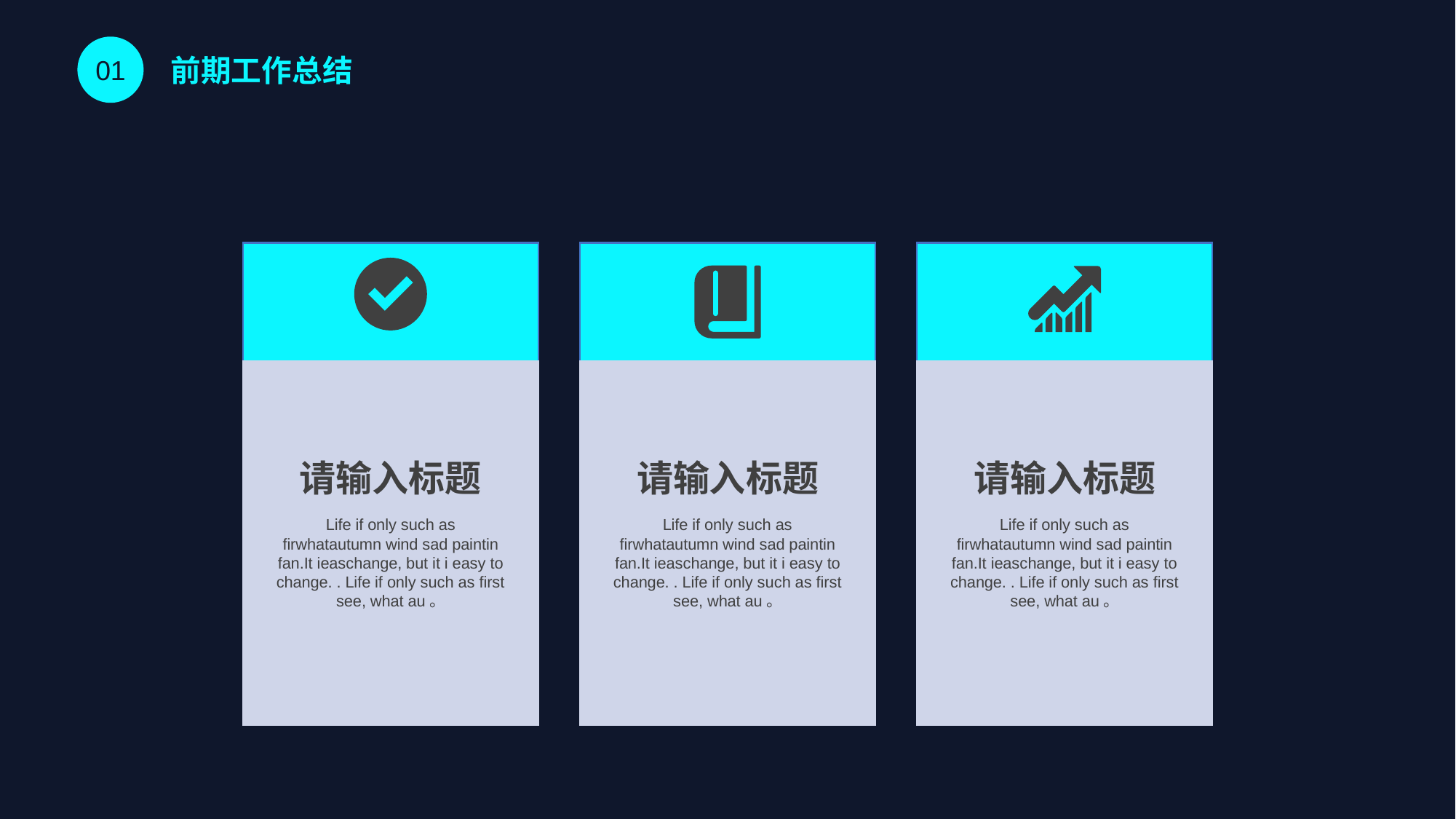

前期工作总结
01

请输入标题
Life if only such as firwhatautumn wind sad paintin fan.It ieaschange, but it i easy to change. . Life if only such as first see, what au。
请输入标题
Life if only such as firwhatautumn wind sad paintin fan.It ieaschange, but it i easy to change. . Life if only such as first see, what au。
请输入标题
Life if only such as firwhatautumn wind sad paintin fan.It ieaschange, but it i easy to change. . Life if only such as first see, what au。